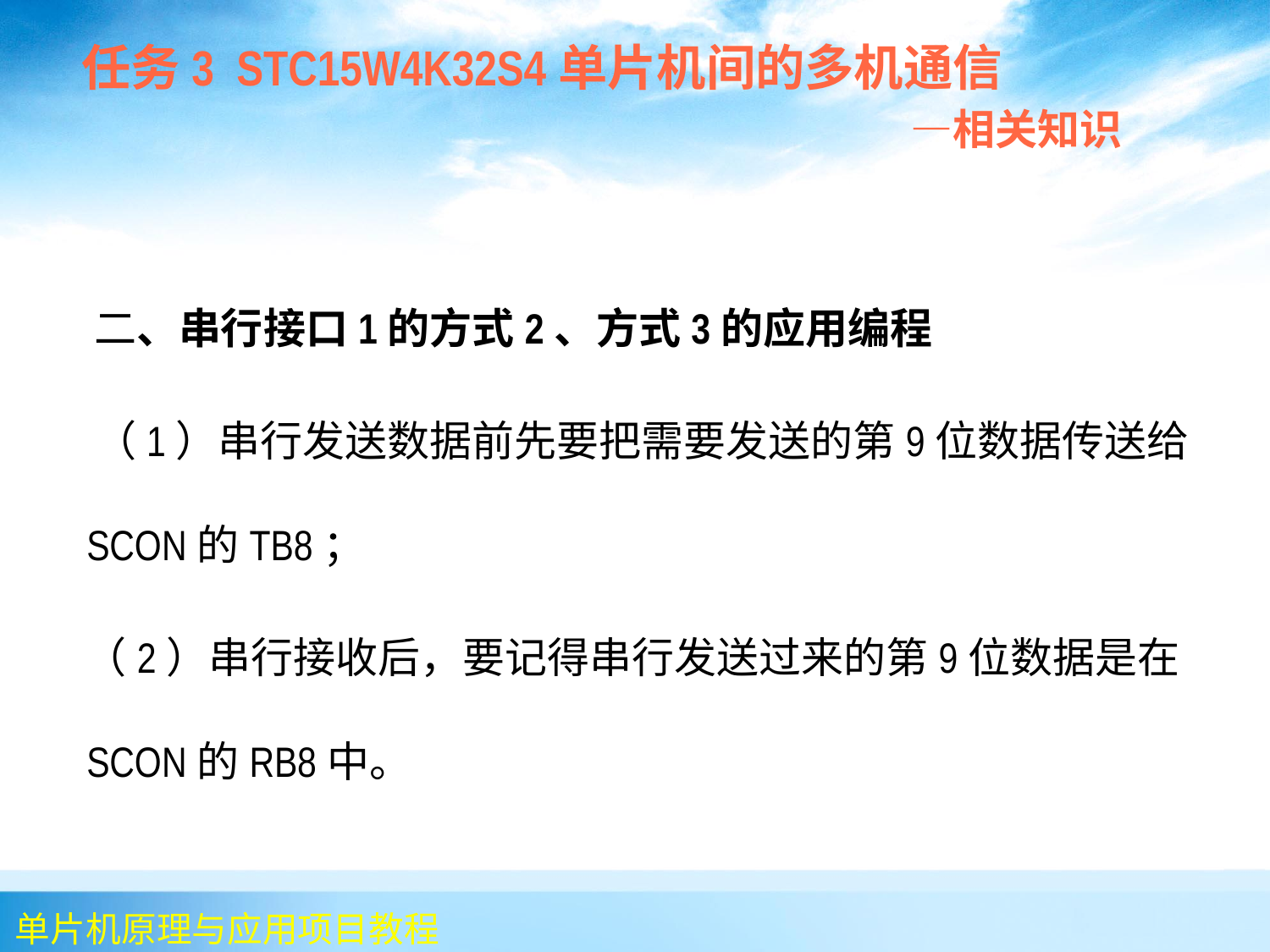

二、串行接口1的方式2、方式3的应用编程
    （1）串行发送数据前先要把需要发送的第9位数据传送给SCON的TB8；
   （2）串行接收后，要记得串行发送过来的第9位数据是在SCON的RB8中。
   任务3  STC15W4K32S4单片机间的多机通信
                                                                              —相关知识